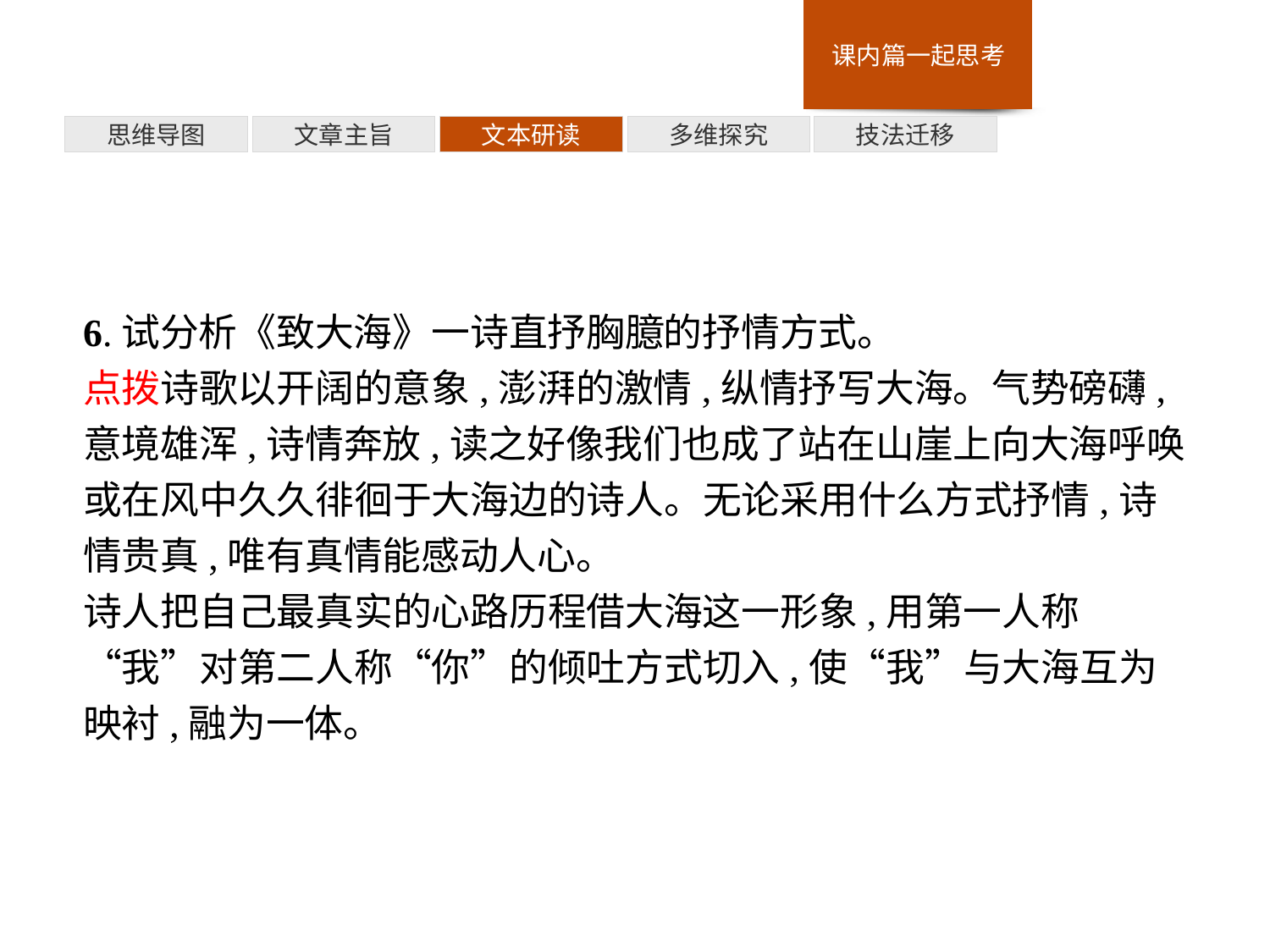

多维探究
思维导图
文章主旨
文本研读
技法迁移
6.试分析《致大海》一诗直抒胸臆的抒情方式。
点拨诗歌以开阔的意象,澎湃的激情,纵情抒写大海。气势磅礴,意境雄浑,诗情奔放,读之好像我们也成了站在山崖上向大海呼唤或在风中久久徘徊于大海边的诗人。无论采用什么方式抒情,诗情贵真,唯有真情能感动人心。
诗人把自己最真实的心路历程借大海这一形象,用第一人称“我”对第二人称“你”的倾吐方式切入,使“我”与大海互为映衬,融为一体。